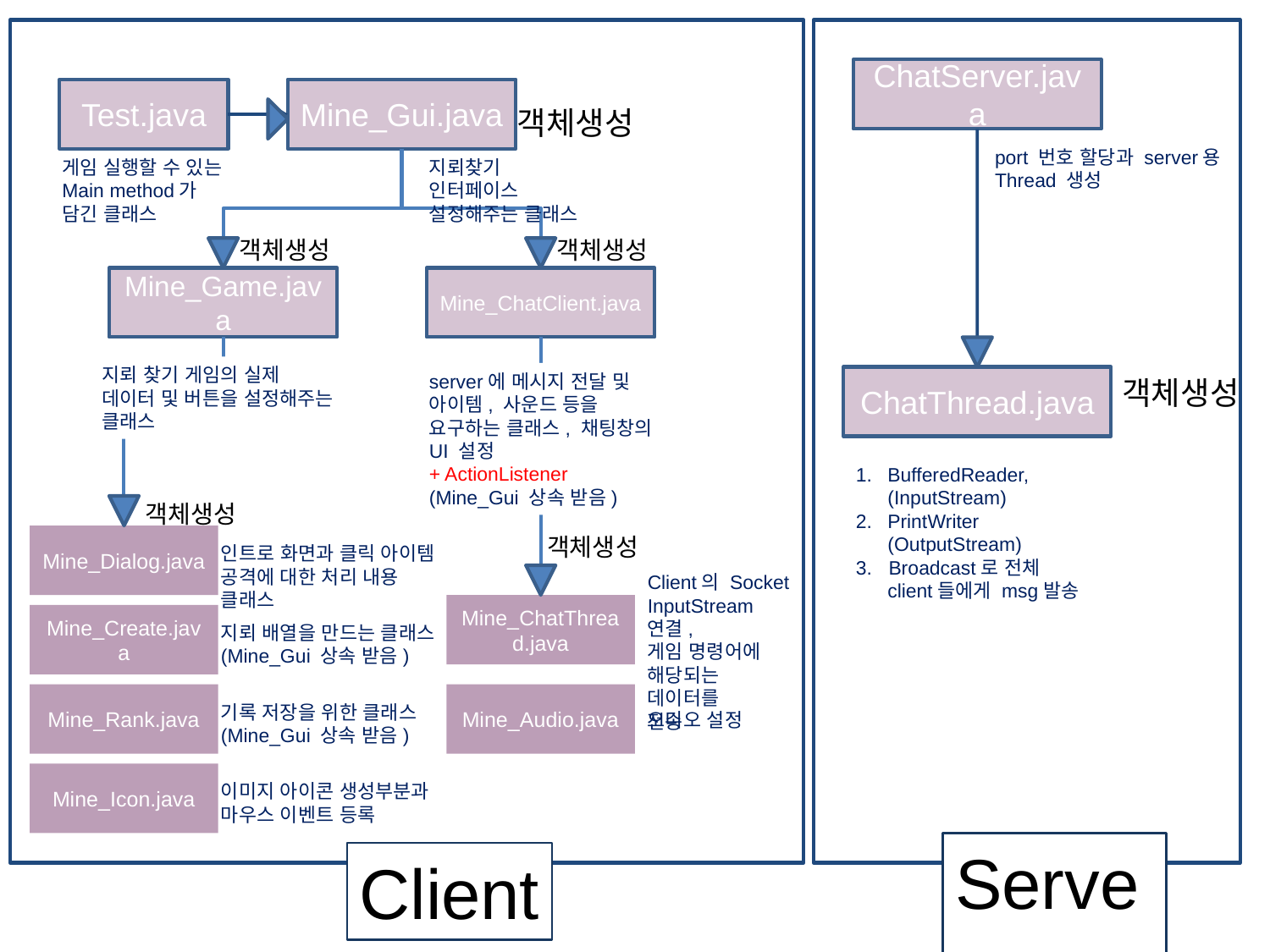

ChatServer.java
Test.java
Mine_Gui.java
객체생성

port 번호 할당과 server용 Thread 생성
게임 실행할 수 있는
Main method가
담긴 클래스
지뢰찾기 인터페이스 설정해주는 클래스
객체생성
객체생성

Mine_Game.java
Mine_ChatClient.java

지뢰 찾기 게임의 실제 데이터 및 버튼을 설정해주는 클래스
server에 메시지 전달 및 아이템, 사운드 등을 요구하는 클래스, 채팅창의 UI 설정
+ ActionListener
(Mine_Gui 상속 받음)
ChatThread.java
객체생성
BufferedReader, (InputStream)
PrintWriter
	(OutputStream)
3.   Broadcast로 전체 client들에게 msg발송
객체생성

Mine_Dialog.java
객체생성
인트로 화면과 클릭 아이템
공격에 대한 처리 내용 클래스
Client의 Socket InputStream연결,
게임 명령어에
해당되는 데이터를
전송

Mine_ChatThread.java
Mine_Create.java
지뢰 배열을 만드는 클래스
(Mine_Gui 상속 받음)
Mine_Rank.java
Mine_Audio.java
기록 저장을 위한 클래스(Mine_Gui 상속 받음)
오디오 설정
Mine_Icon.java
이미지 아이콘 생성부분과
마우스 이벤트 등록
Server
Client